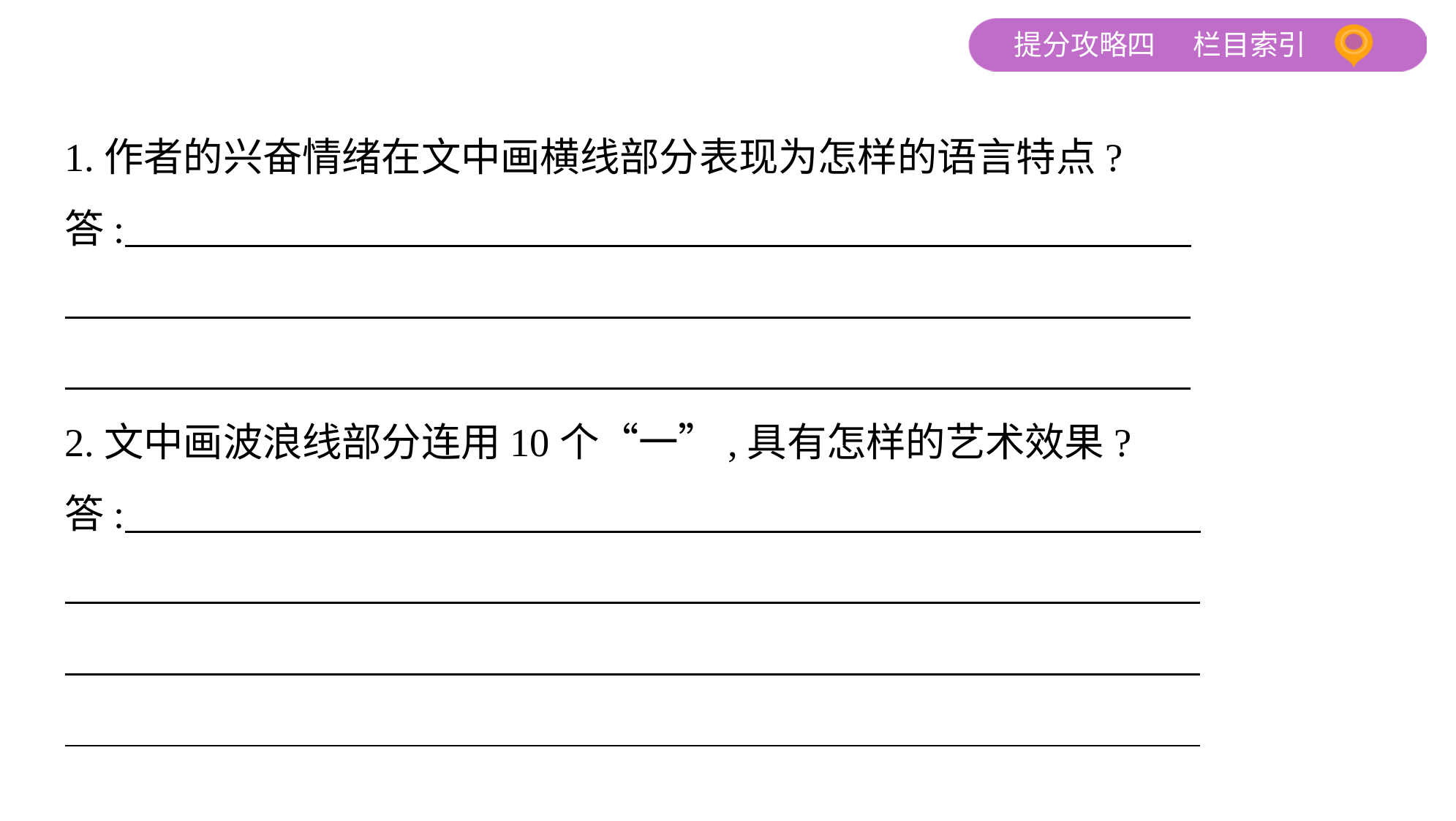

1.作者的兴奋情绪在文中画横线部分表现为怎样的语言特点?
答:

2.文中画波浪线部分连用10个“一”,具有怎样的艺术效果?
答: